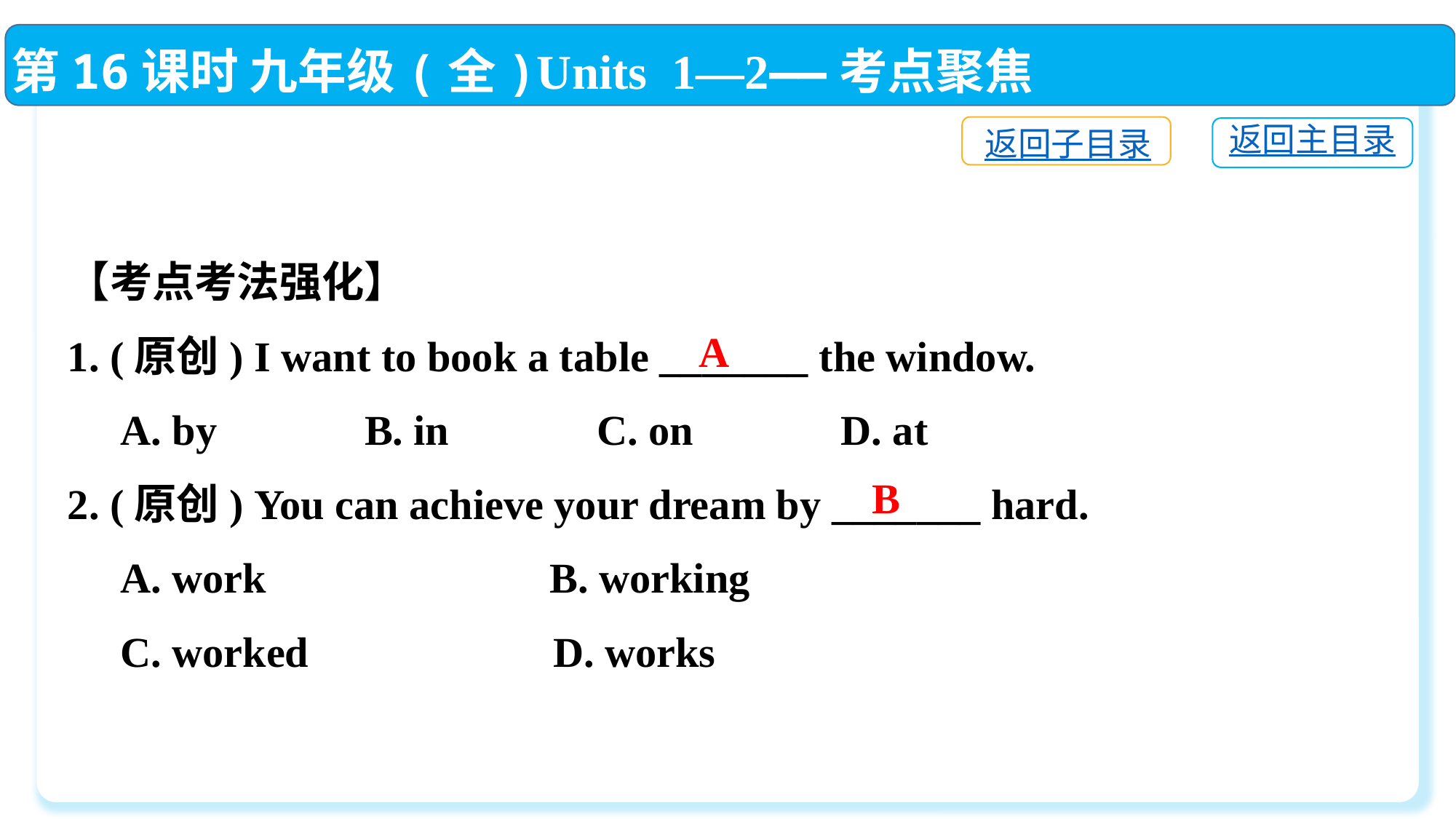

第16课时 九年级(全)Units  1—2——考点聚焦

返回子目录
返回主目录

【考点考法强化】
1. (原创) I want to book a table _______ the window.
     A. by　　　B. in　　　C. on　　　D. at
2. (原创) You can achieve your dream by _______ hard.
     A. work　	               B. working
     C. worked 	               D. works
A
B